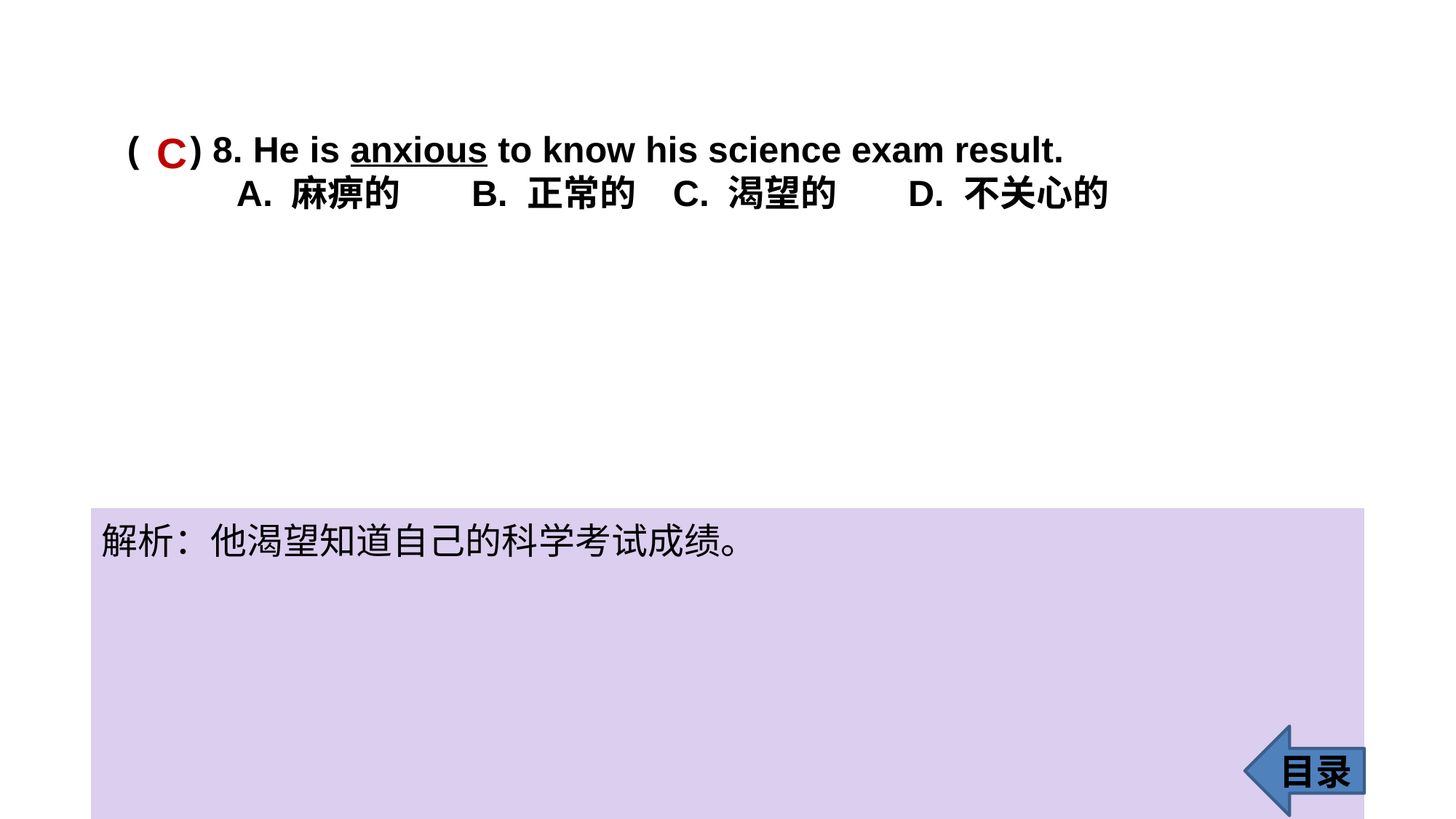

C
(     ) 8. He is anxious to know his science exam result.
	A. 麻痹的	 B. 正常的 	C. 渴望的	 D. 不关心的

解析：他渴望知道自己的科学考试成绩。
目录
14